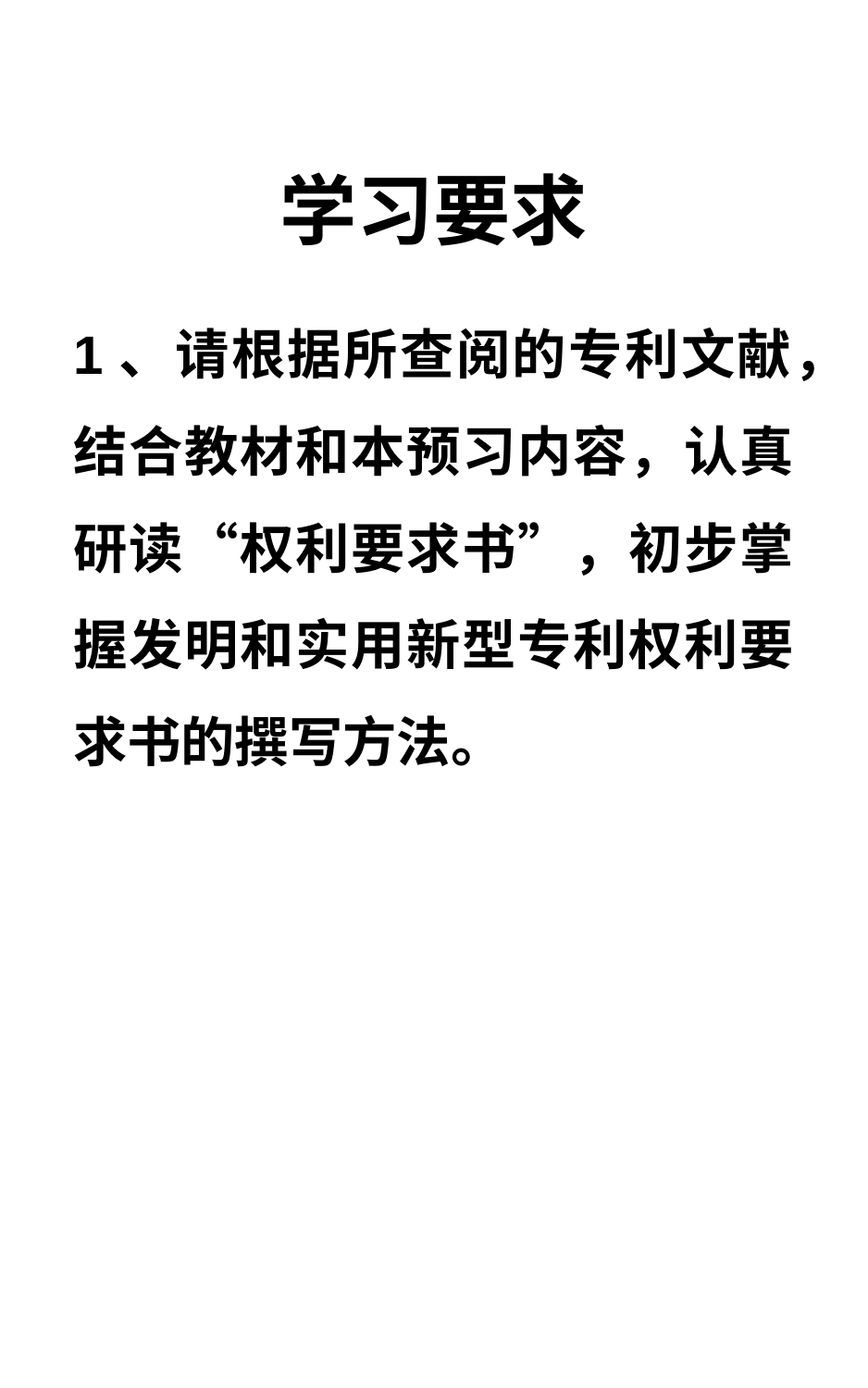

# 学习要求
1、请根据所查阅的专利文献，结合教材和本预习内容，认真研读“权利要求书”，初步掌握发明和实用新型专利权利要求书的撰写方法。